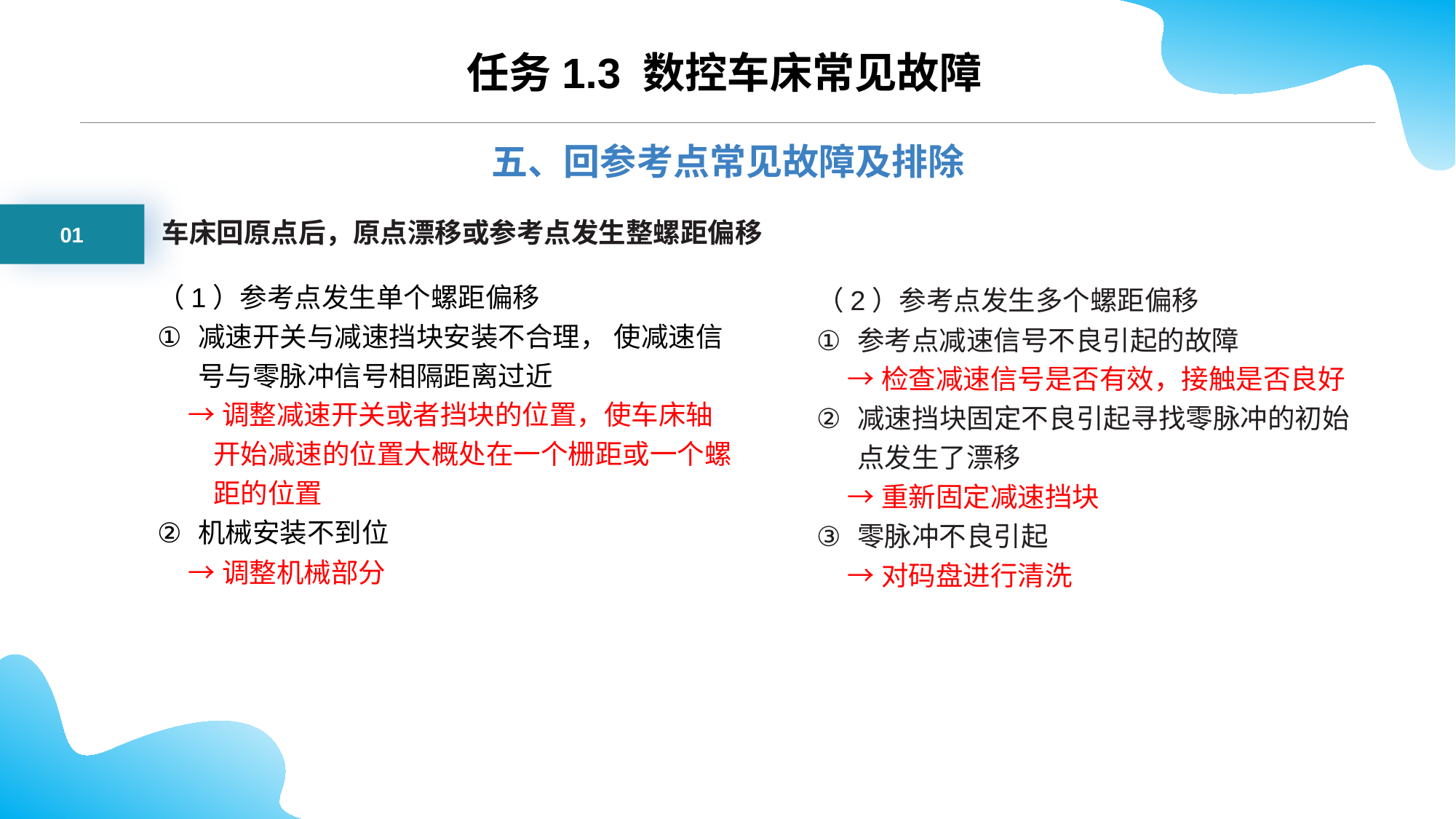

任务1.3 数控车床常见故障
五、回参考点常见故障及排除
01
车床回原点后，原点漂移或参考点发生整螺距偏移
（1）参考点发生单个螺距偏移
减速开关与减速挡块安装不合理， 使减速信号与零脉冲信号相隔距离过近
     →调整减速开关或者挡块的位置，使车床轴
        开始减速的位置大概处在一个栅距或一个螺
        距的位置
机械安装不到位
     →调整机械部分

（2）参考点发生多个螺距偏移
参考点减速信号不良引起的故障
     →检查减速信号是否有效，接触是否良好
减速挡块固定不良引起寻找零脉冲的初始点发生了漂移
     →重新固定减速挡块
零脉冲不良引起
     →对码盘进行清洗